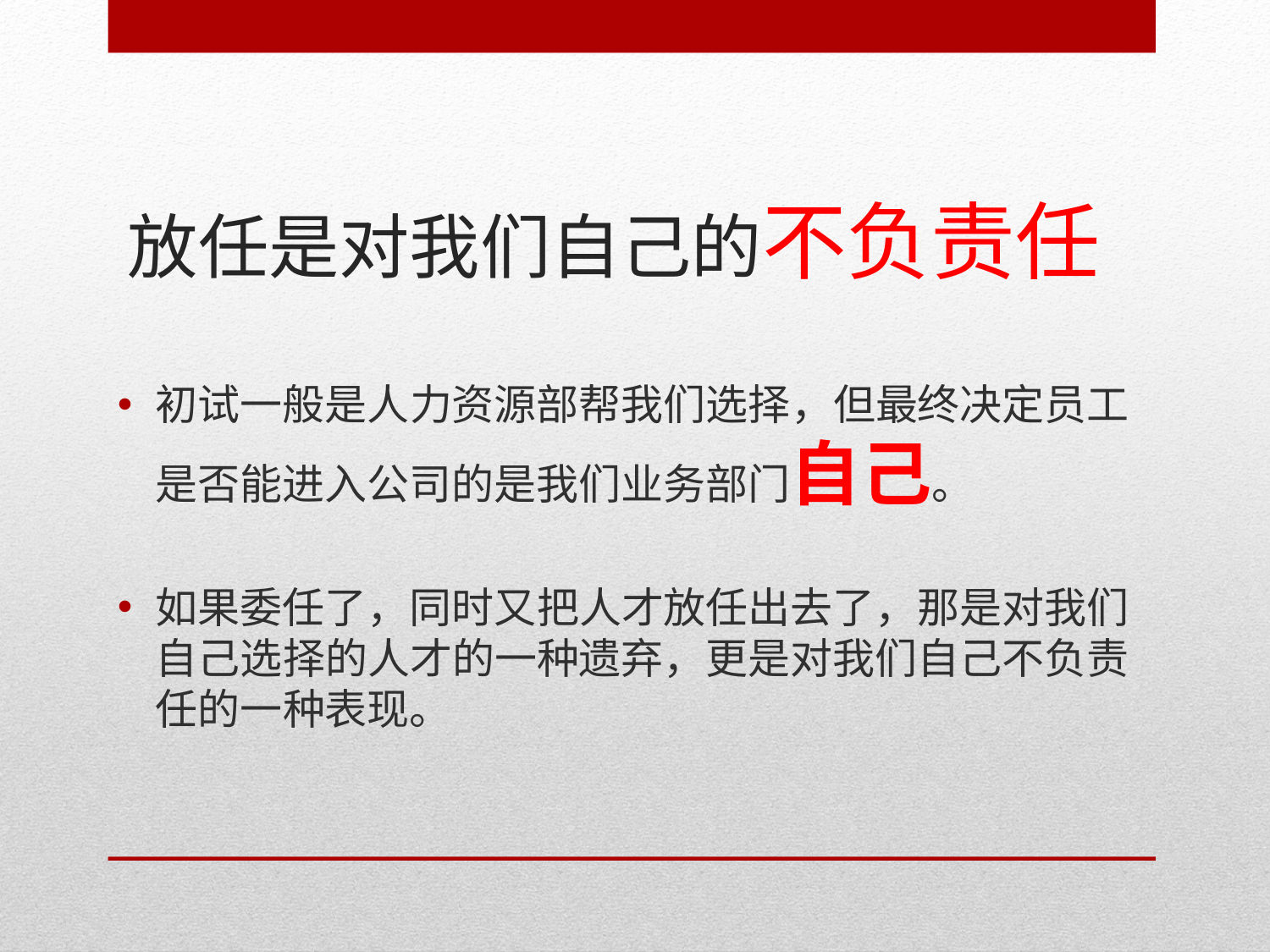

# 放任是对我们自己的不负责任
初试一般是人力资源部帮我们选择，但最终决定员工是否能进入公司的是我们业务部门自己。

如果委任了，同时又把人才放任出去了，那是对我们自己选择的人才的一种遗弃，更是对我们自己不负责任的一种表现。